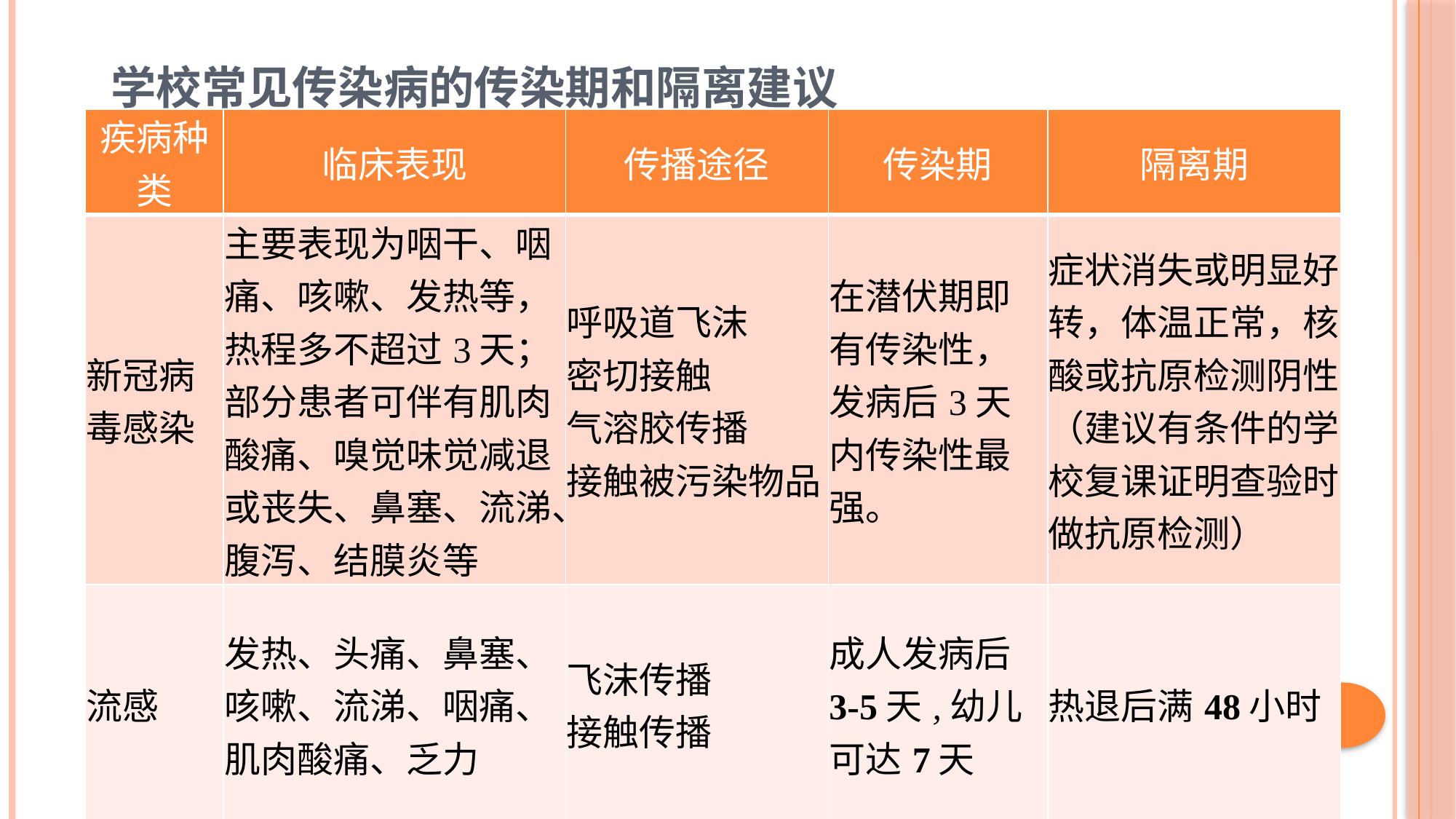

# 学校常见传染病的传染期和隔离建议
| 疾病种类 | 临床表现 | 传播途径 | 传染期 | 隔离期 |
| --- | --- | --- | --- | --- |
| 新冠病毒感染 | 主要表现为咽干、咽痛、咳嗽、发热等，热程多不超过3天；部分患者可伴有肌肉酸痛、嗅觉味觉减退或丧失、鼻塞、流涕、腹泻、结膜炎等 | 呼吸道飞沫 密切接触 气溶胶传播 接触被污染物品 | 在潜伏期即有传染性，发病后3天内传染性最强。 | 症状消失或明显好转，体温正常，核酸或抗原检测阴性（建议有条件的学校复课证明查验时做抗原检测） |
| 流感 | 发热、头痛、鼻塞、咳嗽、流涕、咽痛、肌肉酸痛、乏力 | 飞沫传播 接触传播 | 成人发病后3-5天,幼儿可达7天 | 热退后满48小时 |